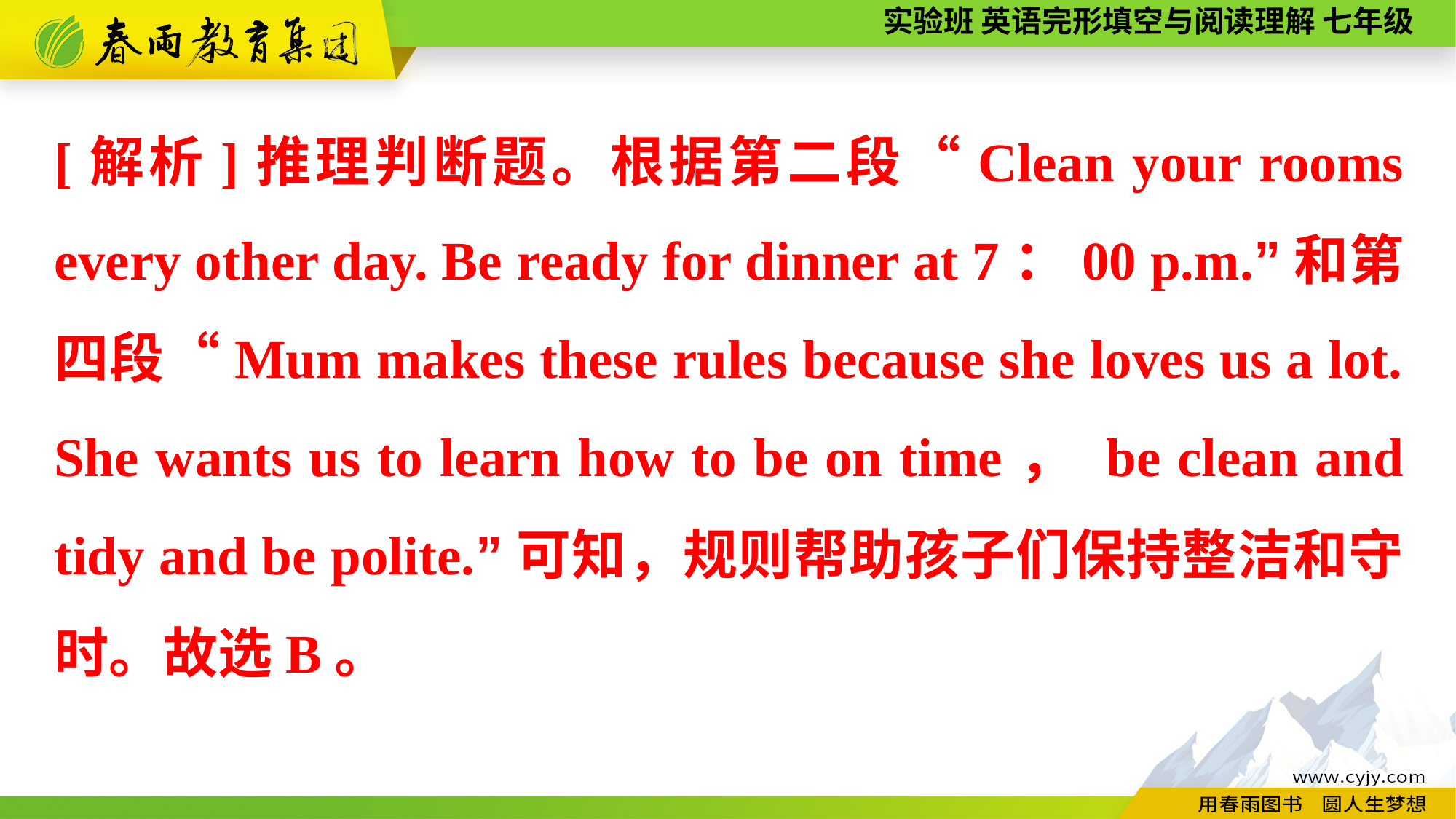

[解析]推理判断题。根据第二段“Clean your rooms every other day. Be ready for dinner at 7：00 p.m.”和第四段“Mum makes these rules because she loves us a lot. She wants us to learn how to be on time， be clean and tidy and be polite.”可知，规则帮助孩子们保持整洁和守时。故选B。